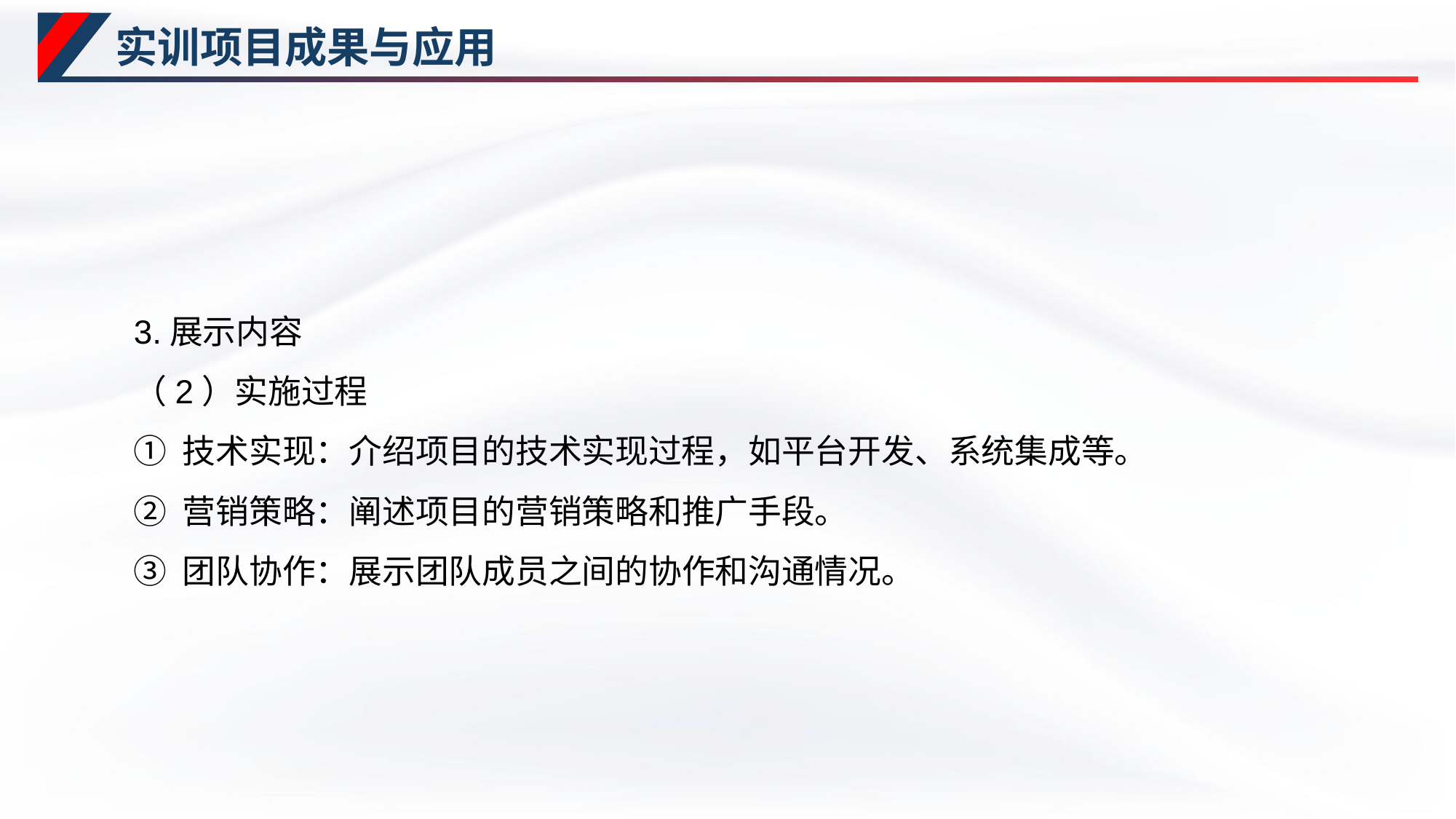

# 实训项目成果与应用
3.展示内容
（2）实施过程
① 技术实现：介绍项目的技术实现过程，如平台开发、系统集成等。
② 营销策略：阐述项目的营销策略和推广手段。
③ 团队协作：展示团队成员之间的协作和沟通情况。